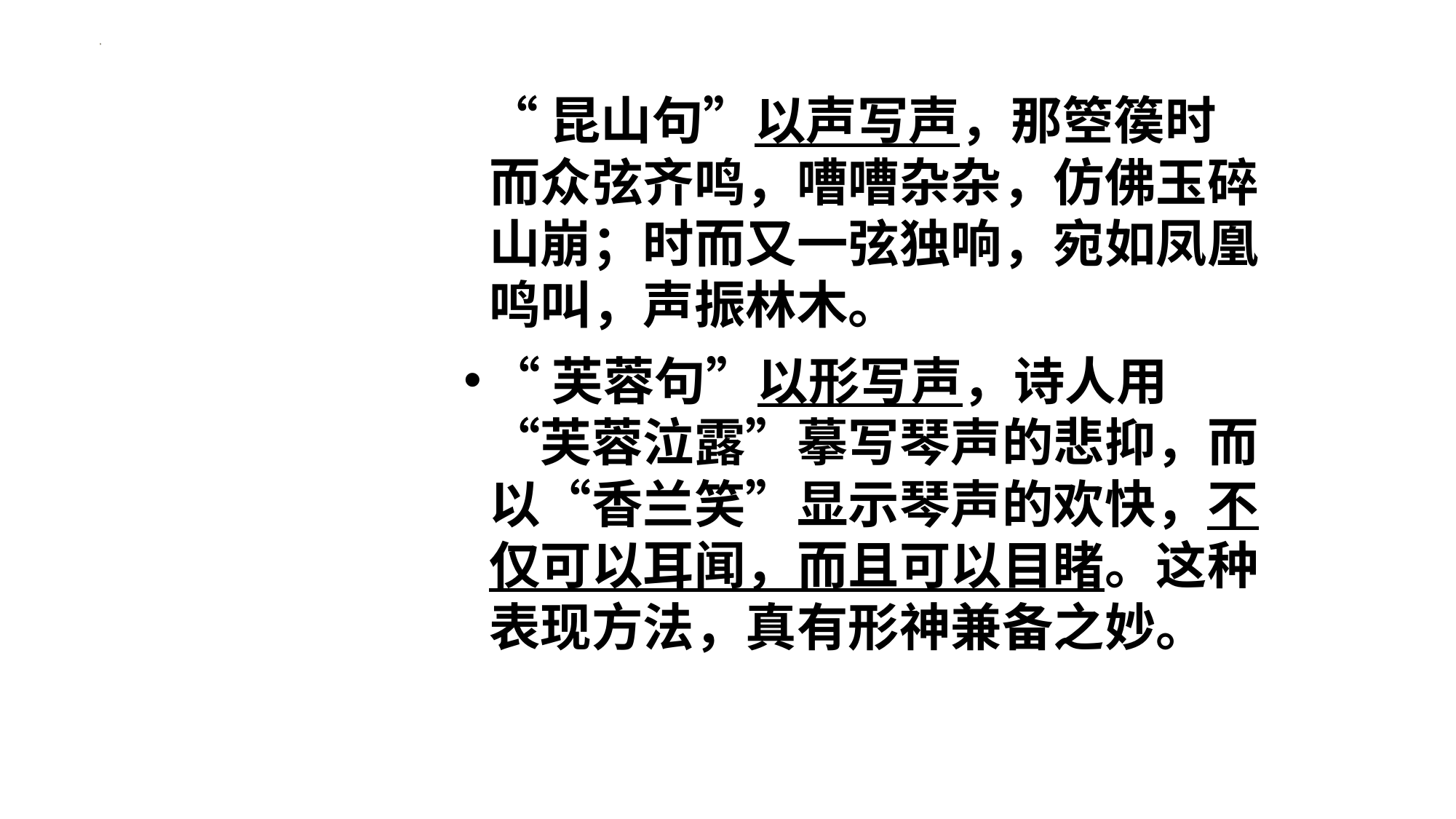

“昆山句”以声写声，那箜篌时而众弦齐鸣，嘈嘈杂杂，仿佛玉碎山崩；时而又一弦独响，宛如凤凰鸣叫，声振林木。
“芙蓉句”以形写声，诗人用“芙蓉泣露”摹写琴声的悲抑，而以“香兰笑”显示琴声的欢快，不仅可以耳闻，而且可以目睹。这种表现方法，真有形神兼备之妙。